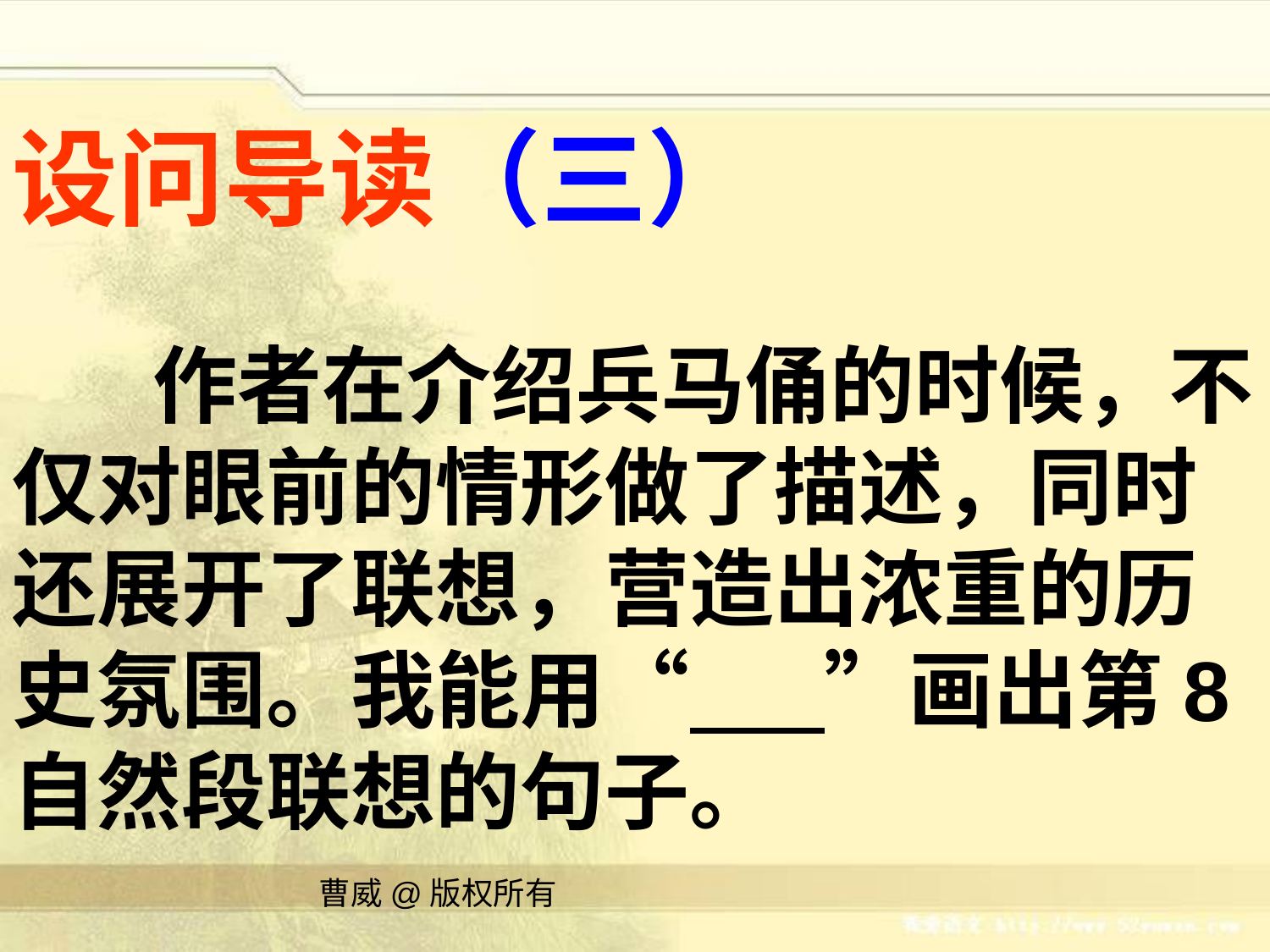

# 设问导读（三） 作者在介绍兵马俑的时候，不仅对眼前的情形做了描述，同时还展开了联想，营造出浓重的历史氛围。我能用“       ”画出第8自然段联想的句子。